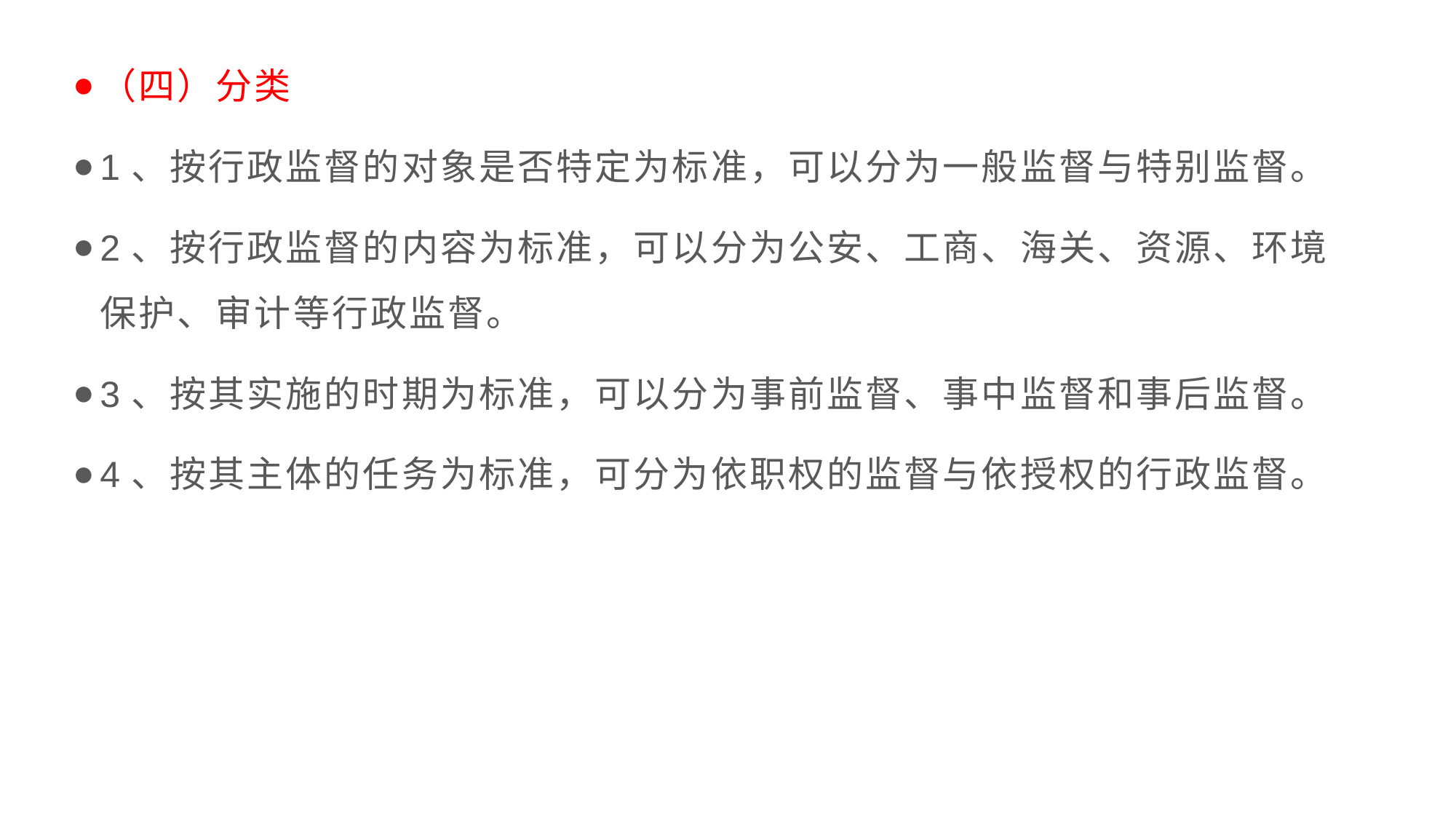

（四）分类
1、按行政监督的对象是否特定为标准，可以分为一般监督与特别监督。
2、按行政监督的内容为标准，可以分为公安、工商、海关、资源、环境保护、审计等行政监督。
3、按其实施的时期为标准，可以分为事前监督、事中监督和事后监督。
4、按其主体的任务为标准，可分为依职权的监督与依授权的行政监督。

10